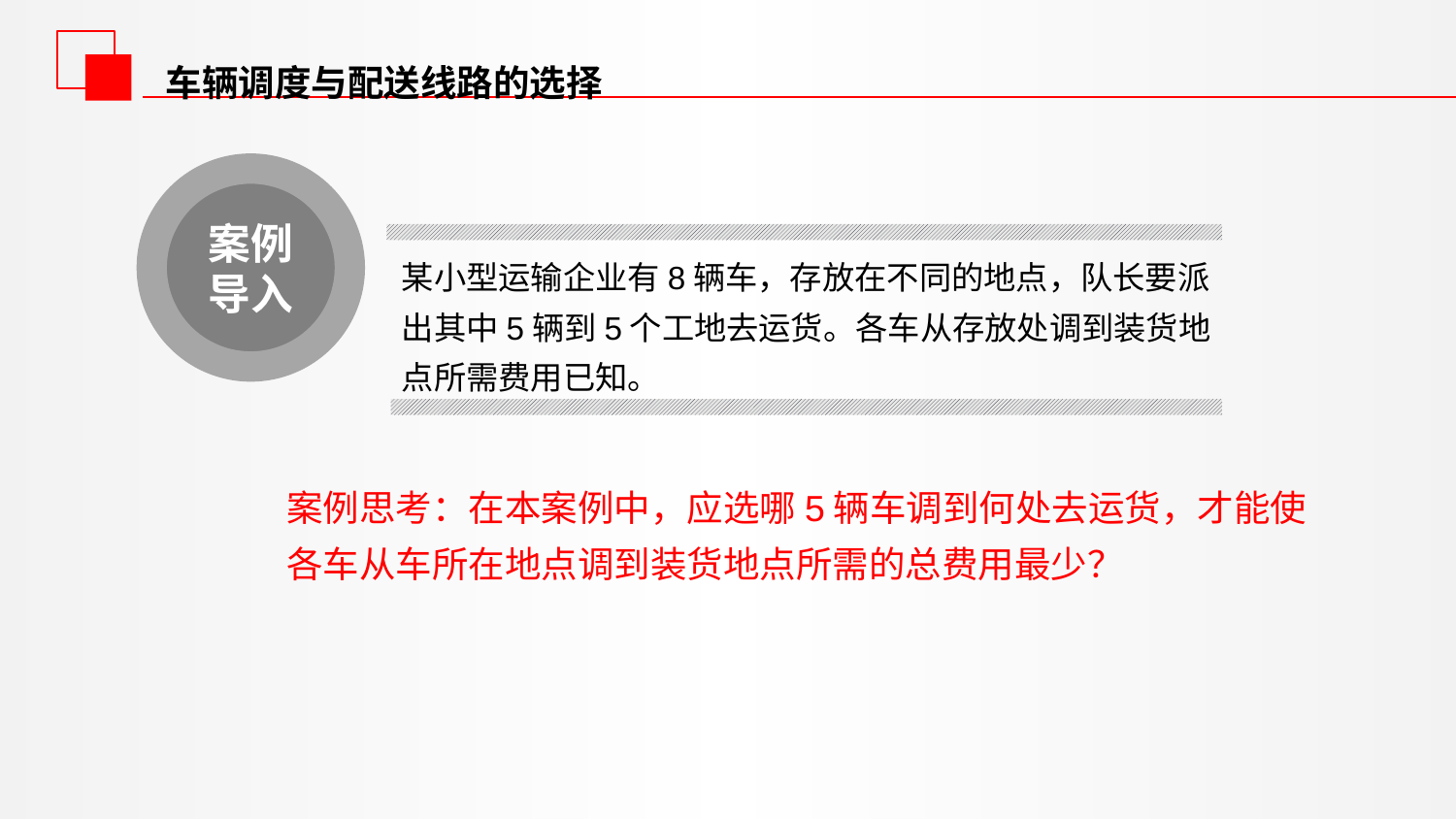

车辆调度与配送线路的选择
案例导入

某小型运输企业有8辆车，存放在不同的地点，队长要派出其中5辆到5个工地去运货。各车从存放处调到装货地点所需费用已知。

案例思考：在本案例中，应选哪5辆车调到何处去运货，才能使各车从车所在地点调到装货地点所需的总费用最少？